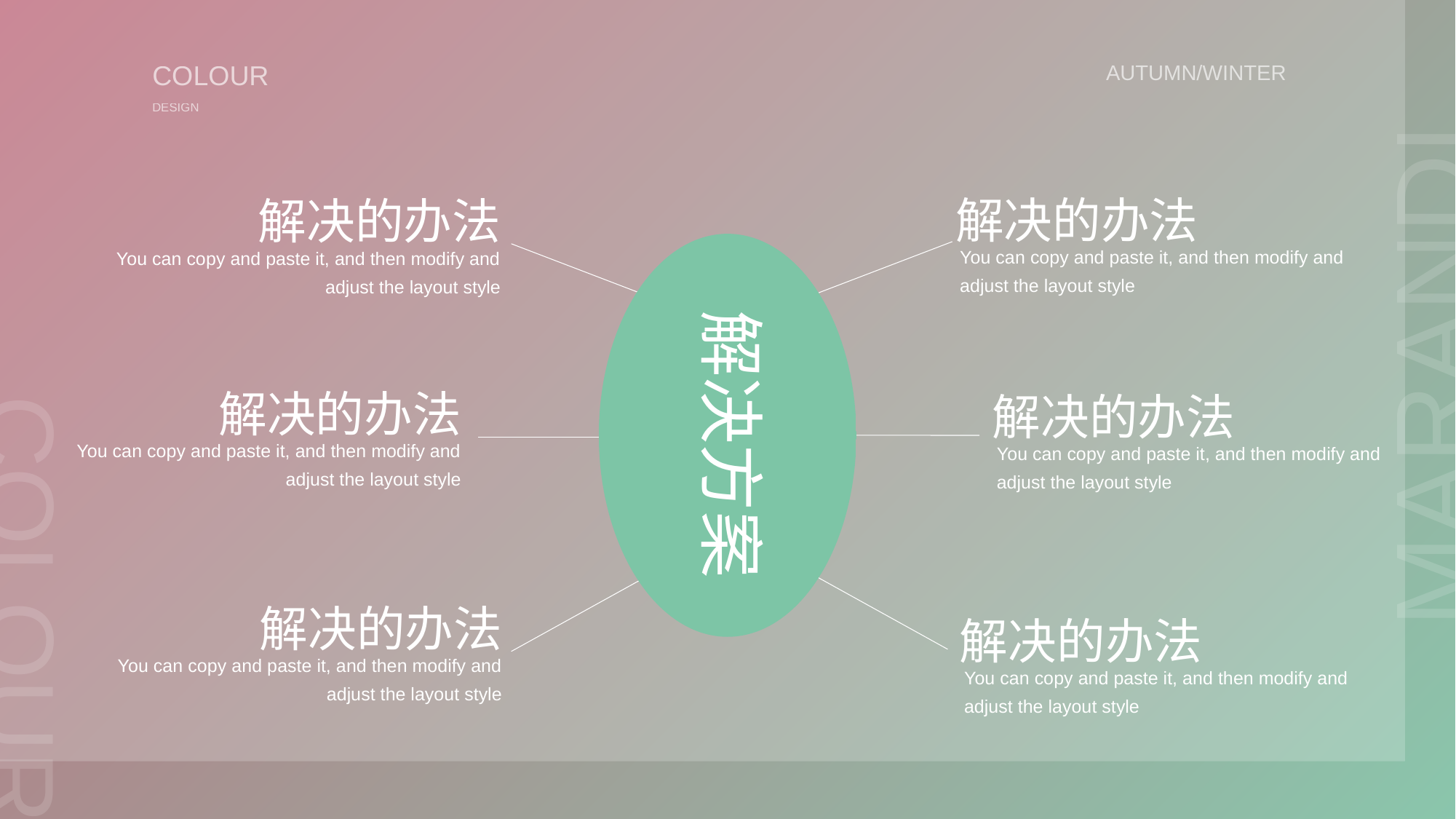

COLOUR
AUTUMN/WINTER
DESIGN
解决的办法
You can copy and paste it, and then modify and adjust the layout style
解决的办法
You can copy and paste it, and then modify and adjust the layout style

MARANDI
解决方案
解决的办法
You can copy and paste it, and then modify and adjust the layout style
解决的办法
You can copy and paste it, and then modify and adjust the layout style
COLOUR
解决的办法
You can copy and paste it, and then modify and adjust the layout style
解决的办法
You can copy and paste it, and then modify and adjust the layout style